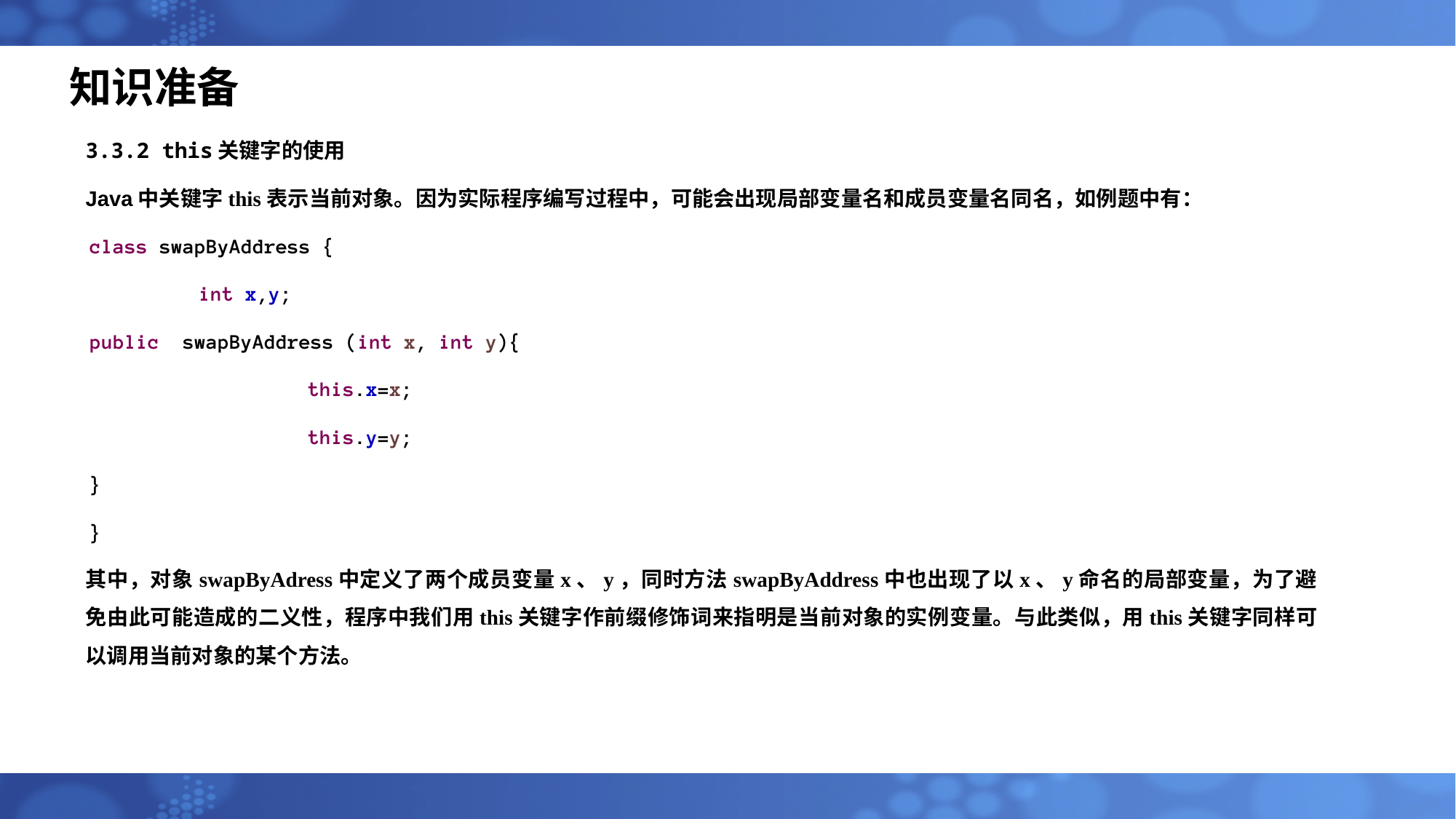

# 知识准备
3.3.2 this关键字的使用
Java中关键字this表示当前对象。因为实际程序编写过程中，可能会出现局部变量名和成员变量名同名，如例题中有：
class swapByAddress {
	int x,y;
public  swapByAddress (int x, int y){
		this.x=x;
		this.y=y;
}
}
其中，对象swapByAdress中定义了两个成员变量x、y，同时方法swapByAddress中也出现了以x、y命名的局部变量，为了避免由此可能造成的二义性，程序中我们用this关键字作前缀修饰词来指明是当前对象的实例变量。与此类似，用this关键字同样可以调用当前对象的某个方法。